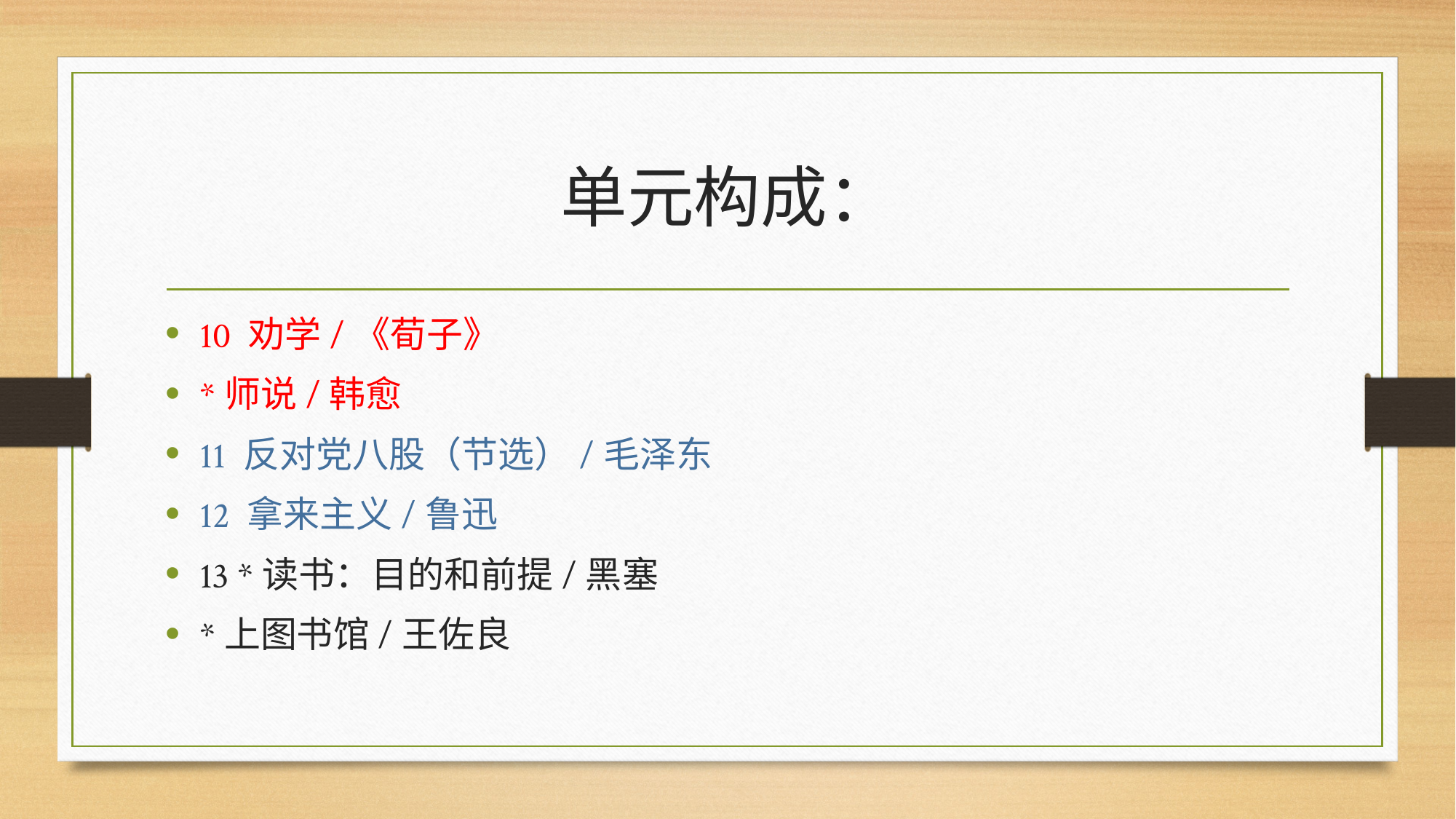

# 单元构成：
10 劝学/《荀子》
*师说/韩愈
11 反对党八股（节选）/毛泽东
12 拿来主义/鲁迅
13 *读书：目的和前提/黑塞
*上图书馆/王佐良